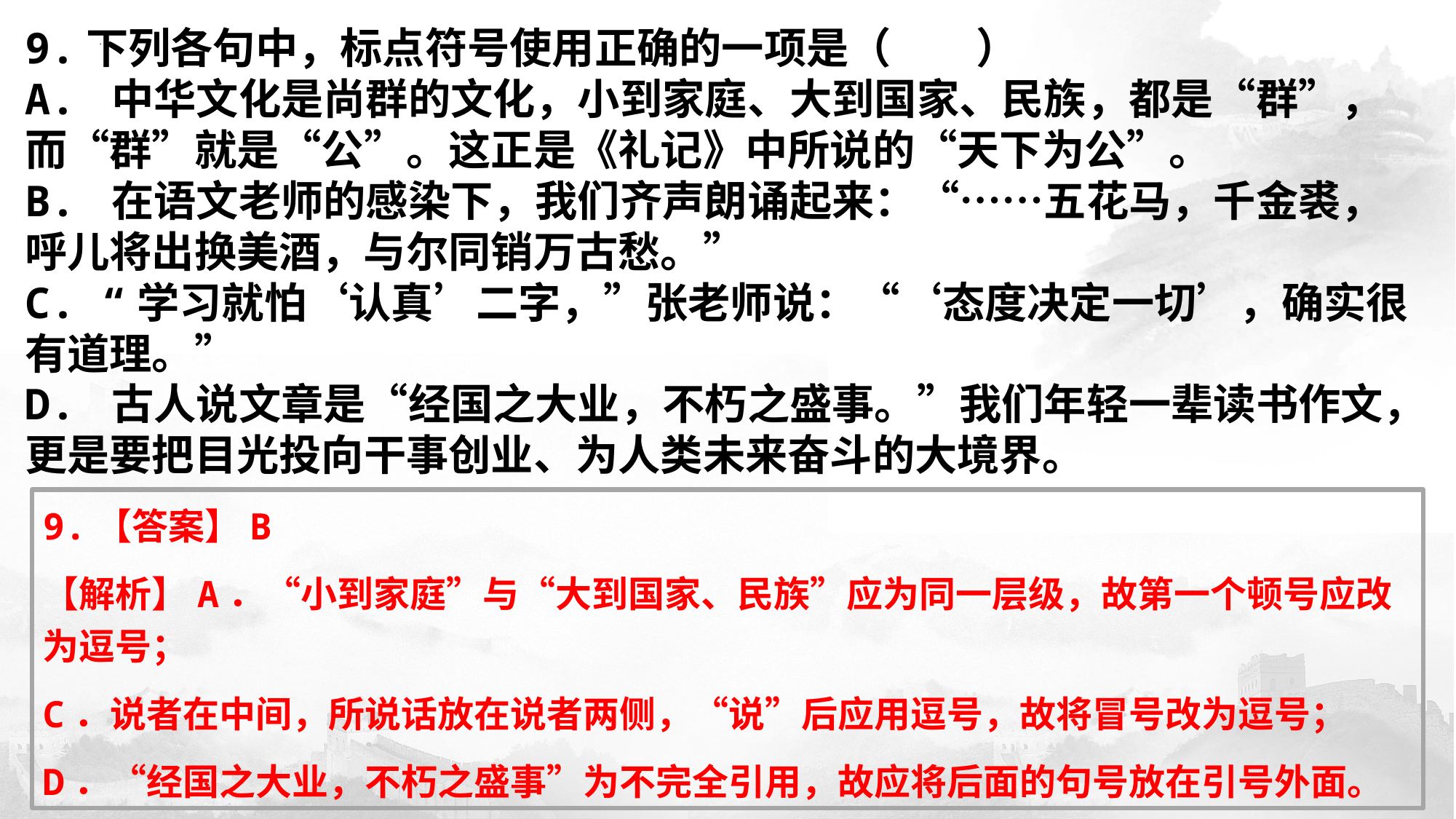

​9.下列各句中，标点符号使用正确的一项是（　　）
A. 中华文化是尚群的文化，小到家庭、大到国家、民族，都是“群”，而“群”就是“公”。这正是《礼记》中所说的“天下为公”。
B. 在语文老师的感染下，我们齐声朗诵起来：“……五花马，千金裘，呼儿将出换美酒，与尔同销万古愁。”
C. “学习就怕‘认真’二字，”张老师说：“‘态度决定一切’，确实很有道理。”
D. 古人说文章是“经国之大业，不朽之盛事。”我们年轻一辈读书作文，更是要把目光投向干事创业、为人类未来奋斗的大境界。
9.【答案】B
【解析】A．“小到家庭”与“大到国家、民族”应为同一层级，故第一个顿号应改为逗号；
C．说者在中间，所说话放在说者两侧，“说”后应用逗号，故将冒号改为逗号；
D．“经国之大业，不朽之盛事”为不完全引用，故应将后面的句号放在引号外面。